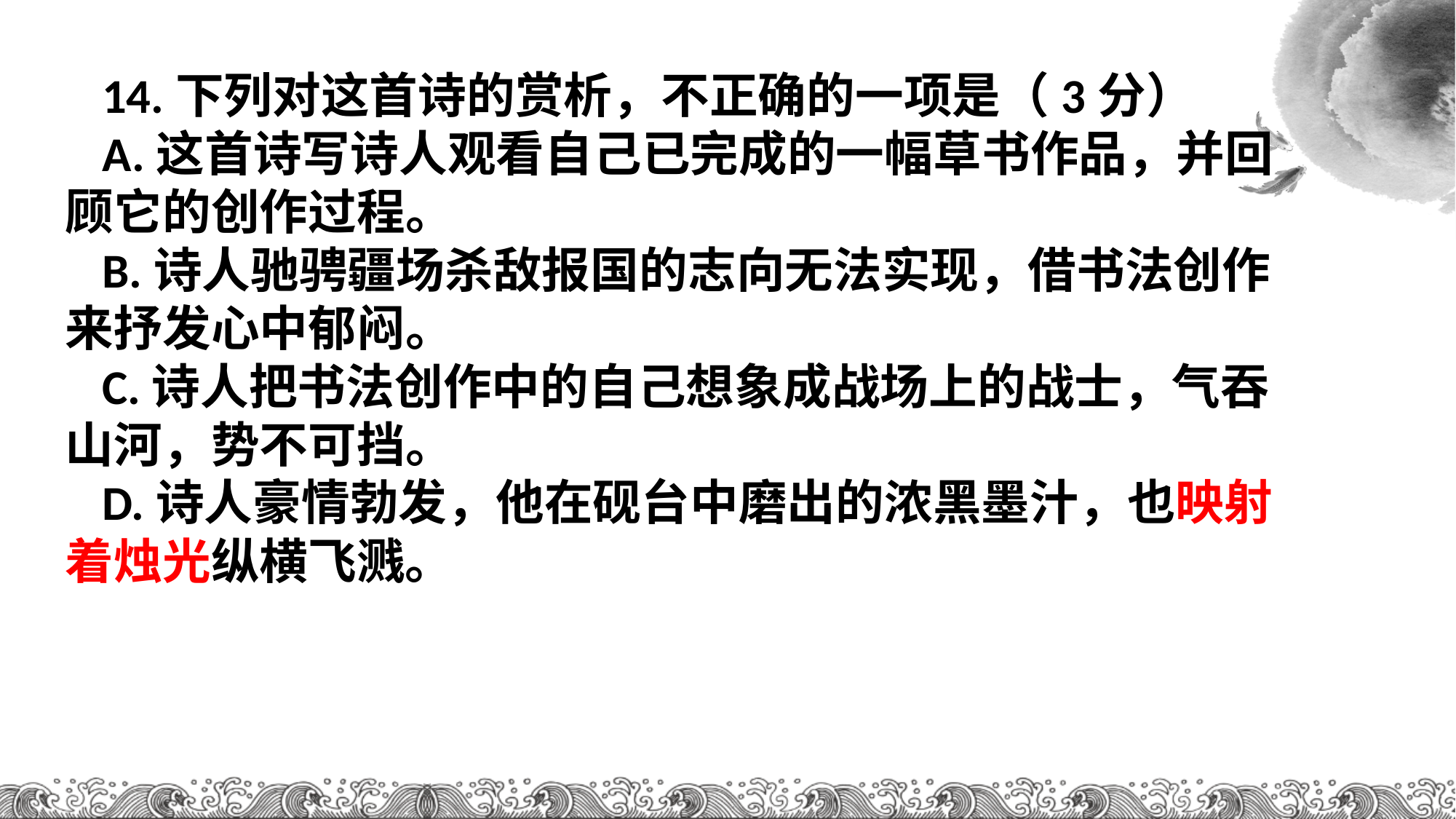

14.下列对这首诗的赏析，不正确的一项是（3分）
A.这首诗写诗人观看自己已完成的一幅草书作品，并回顾它的创作过程。
B.诗人驰骋疆场杀敌报国的志向无法实现，借书法创作来抒发心中郁闷。
C.诗人把书法创作中的自己想象成战场上的战士，气吞山河，势不可挡。
D.诗人豪情勃发，他在砚台中磨出的浓黑墨汁，也映射着烛光纵横飞溅。